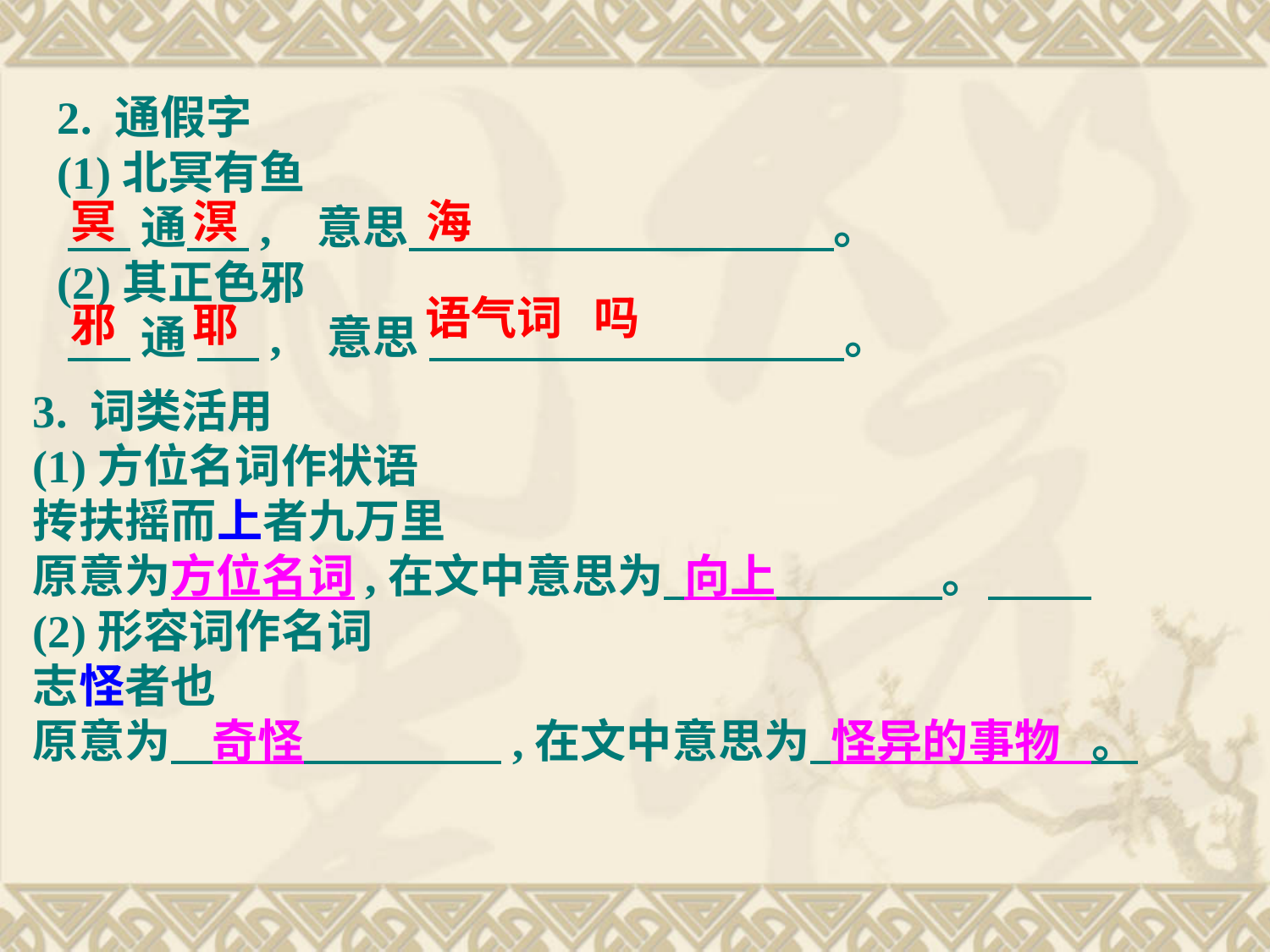

2. 通假字
(1)北冥有鱼
       通      ,   意思                                         。
(2)其正色邪
       通       ,   意思                                         。

冥
溟
海
语气词   吗
邪
耶
3. 词类活用
(1)方位名词作状语
抟扶摇而上者九万里
原意为方位名词,在文中意思为  向上                。
(2)形容词作名词
志怪者也
原意为    奇怪                   ,在文中意思为  怪异的事物   。